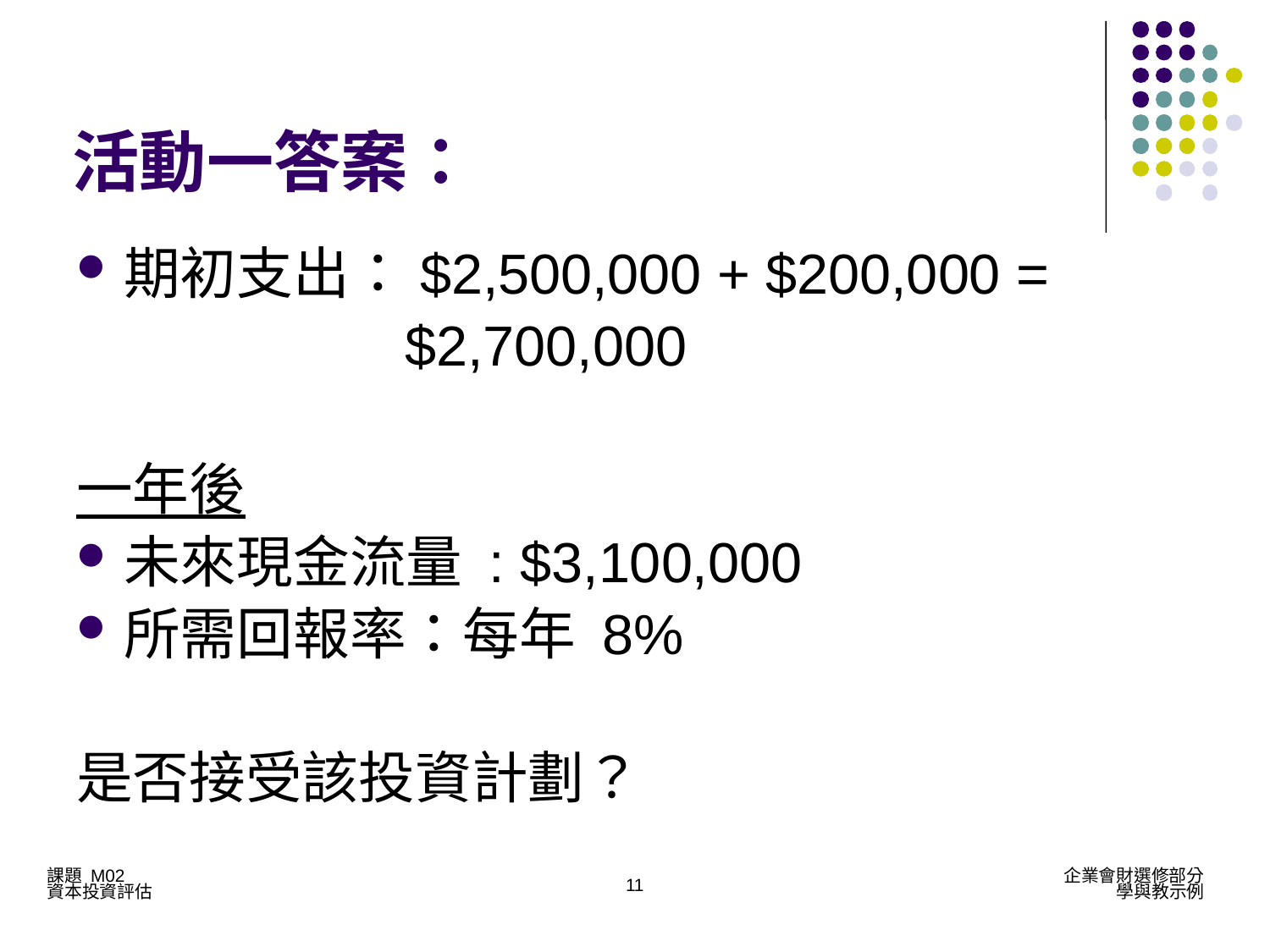

#
活動一答案：
期初支出：$2,500,000 + $200,000 =
                     $2,700,000

一年後
未來現金流量 : $3,100,000
所需回報率：每年 8%

是否接受該投資計劃？
11